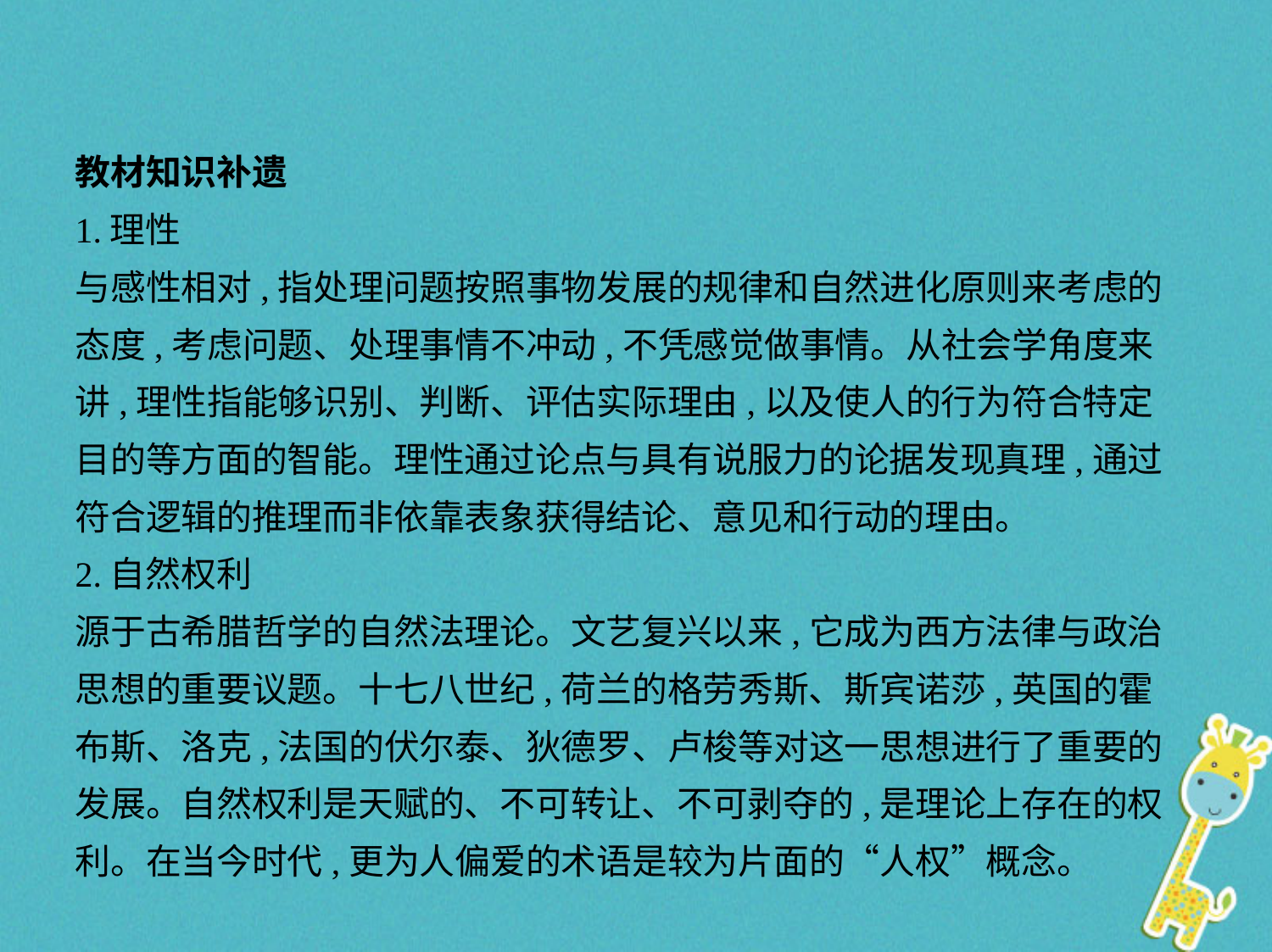

教材知识补遗
1.理性
与感性相对,指处理问题按照事物发展的规律和自然进化原则来考虑的
态度,考虑问题、处理事情不冲动,不凭感觉做事情。从社会学角度来
讲,理性指能够识别、判断、评估实际理由,以及使人的行为符合特定
目的等方面的智能。理性通过论点与具有说服力的论据发现真理,通过
符合逻辑的推理而非依靠表象获得结论、意见和行动的理由。
2.自然权利
源于古希腊哲学的自然法理论。文艺复兴以来,它成为西方法律与政治
思想的重要议题。十七八世纪,荷兰的格劳秀斯、斯宾诺莎,英国的霍
布斯、洛克,法国的伏尔泰、狄德罗、卢梭等对这一思想进行了重要的
发展。自然权利是天赋的、不可转让、不可剥夺的,是理论上存在的权
利。在当今时代,更为人偏爱的术语是较为片面的“人权”概念。